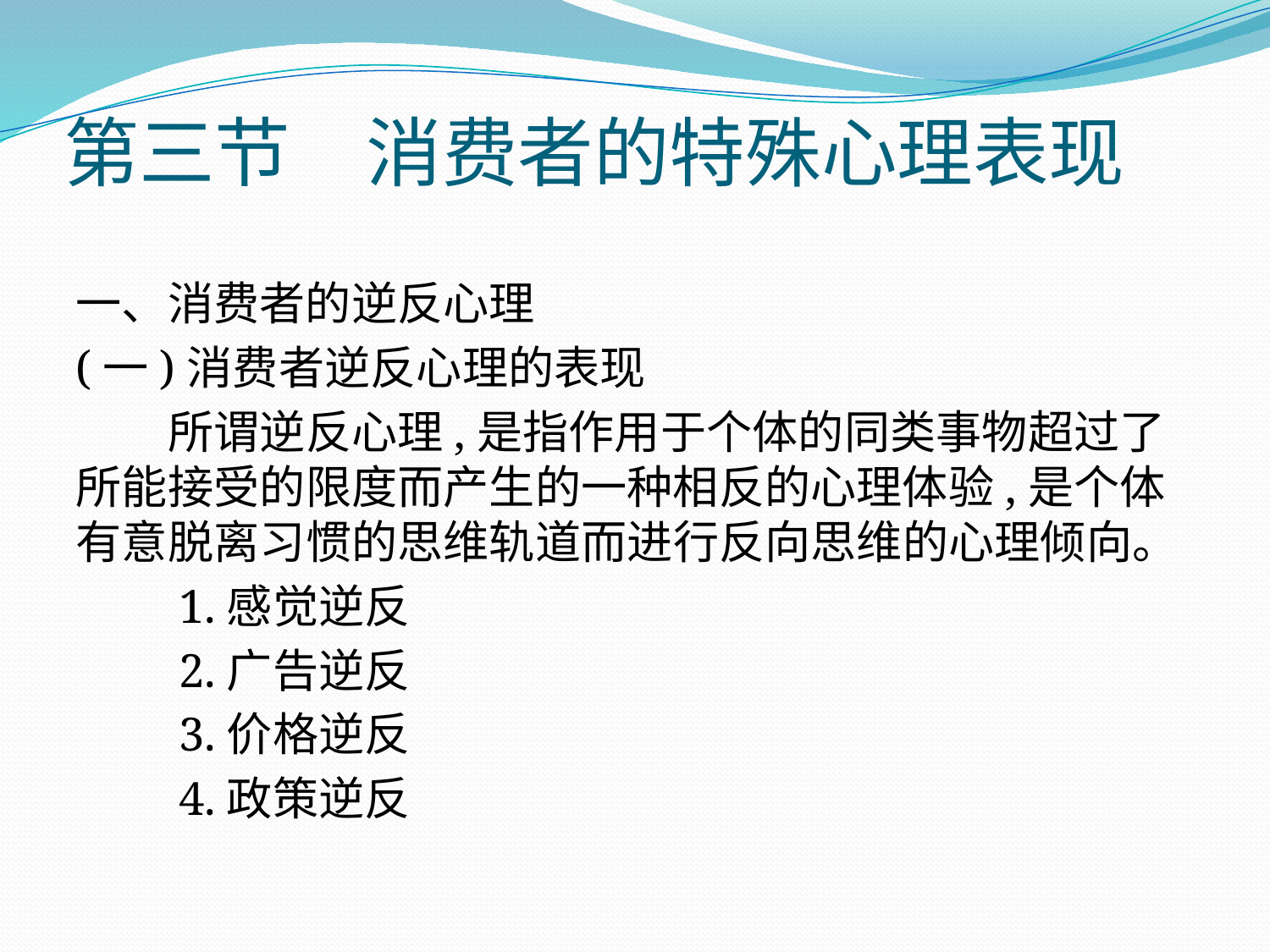

# 第三节　消费者的特殊心理表现
一、消费者的逆反心理
(一)消费者逆反心理的表现
　　所谓逆反心理,是指作用于个体的同类事物超过了所能接受的限度而产生的一种相反的心理体验,是个体有意脱离习惯的思维轨道而进行反向思维的心理倾向。
　　1.感觉逆反
　　2.广告逆反
　　3.价格逆反
　　4.政策逆反